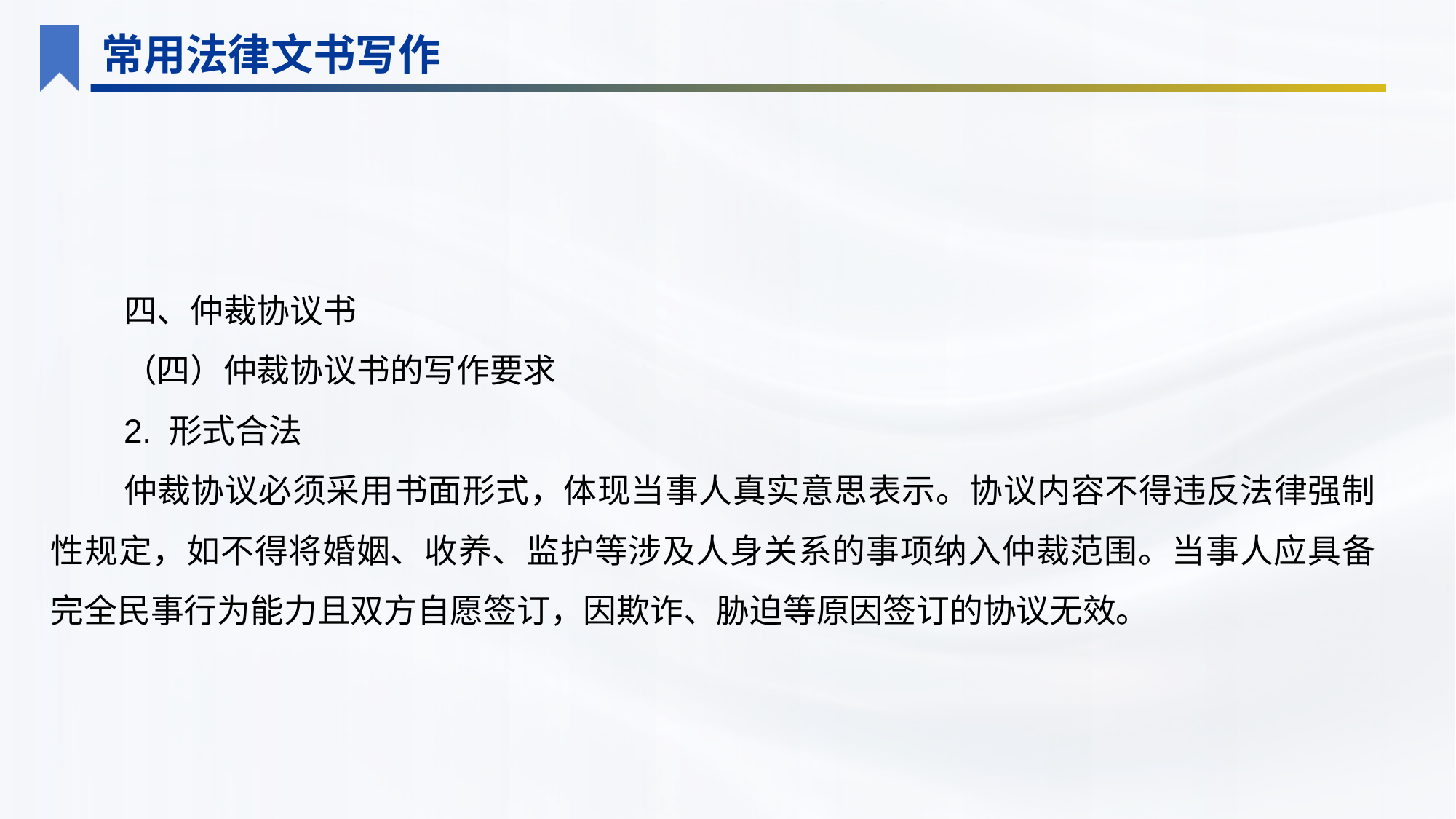

常用法律文书写作
四、仲裁协议书
（四）仲裁协议书的写作要求
2. 形式合法
仲裁协议必须采用书面形式，体现当事人真实意思表示。协议内容不得违反法律强制性规定，如不得将婚姻、收养、监护等涉及人身关系的事项纳入仲裁范围。当事人应具备完全民事行为能力且双方自愿签订，因欺诈、胁迫等原因签订的协议无效。